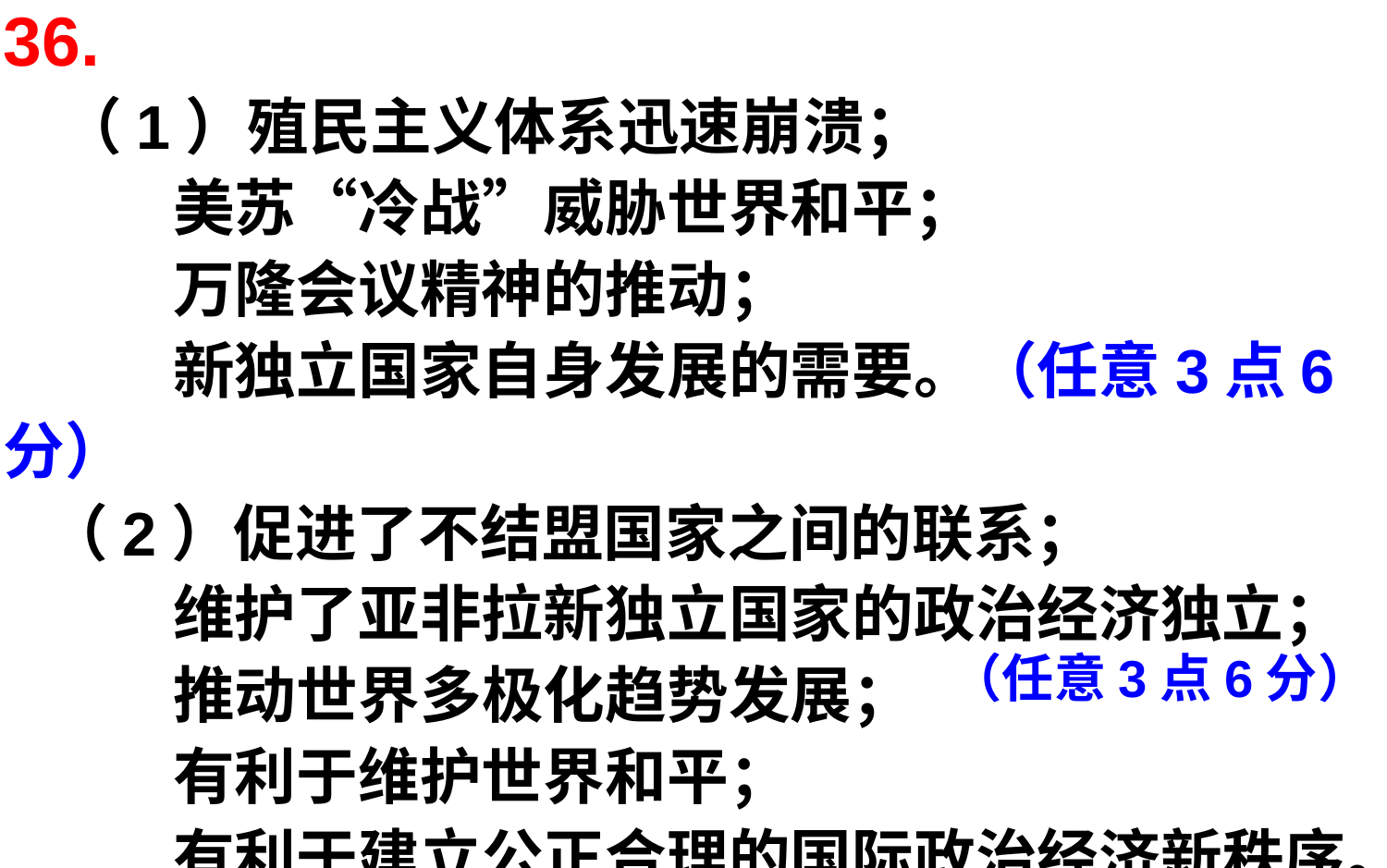

36.
   （1）殖民主义体系迅速崩溃；
           美苏“冷战”威胁世界和平；
           万隆会议精神的推动；
           新独立国家自身发展的需要。（任意3点6分）
  （2）促进了不结盟国家之间的联系；
           维护了亚非拉新独立国家的政治经济独立；
           推动世界多极化趋势发展；
           有利于维护世界和平；
           有利于建立公正合理的国际政治经济新秩序。
（任意3点6分）